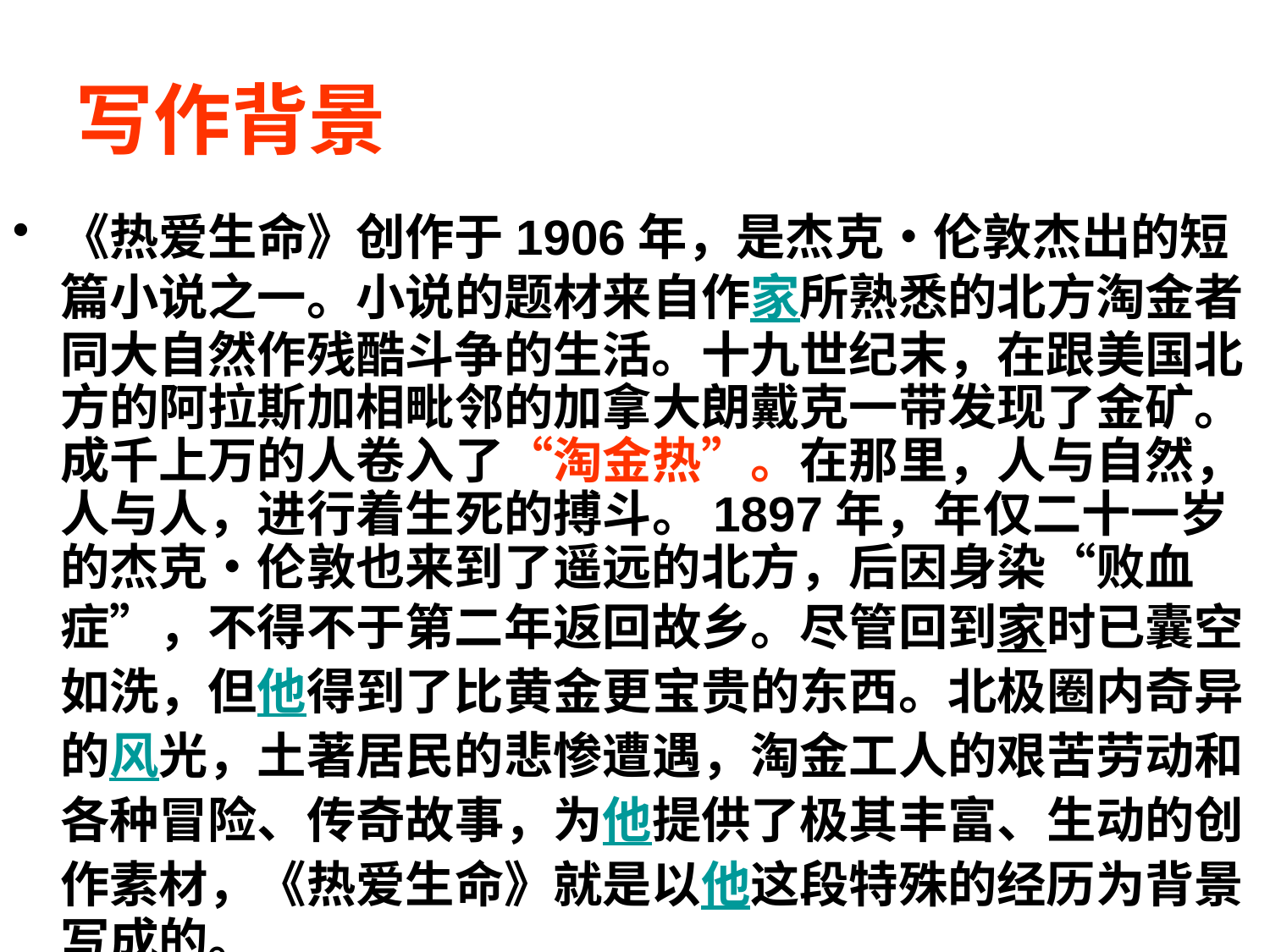

# 写作背景
《热爱生命》创作于1906年，是杰克•伦敦杰出的短篇小说之一。小说的题材来自作家所熟悉的北方淘金者同大自然作残酷斗争的生活。十九世纪末，在跟美国北方的阿拉斯加相毗邻的加拿大朗戴克一带发现了金矿。成千上万的人卷入了“淘金热”。在那里，人与自然，人与人，进行着生死的搏斗。1897年，年仅二十一岁的杰克•伦敦也来到了遥远的北方，后因身染“败血症”，不得不于第二年返回故乡。尽管回到家时已囊空如洗，但他得到了比黄金更宝贵的东西。北极圈内奇异的风光，土著居民的悲惨遭遇，淘金工人的艰苦劳动和各种冒险、传奇故事，为他提供了极其丰富、生动的创作素材，《热爱生命》就是以他这段特殊的经历为背景写成的。